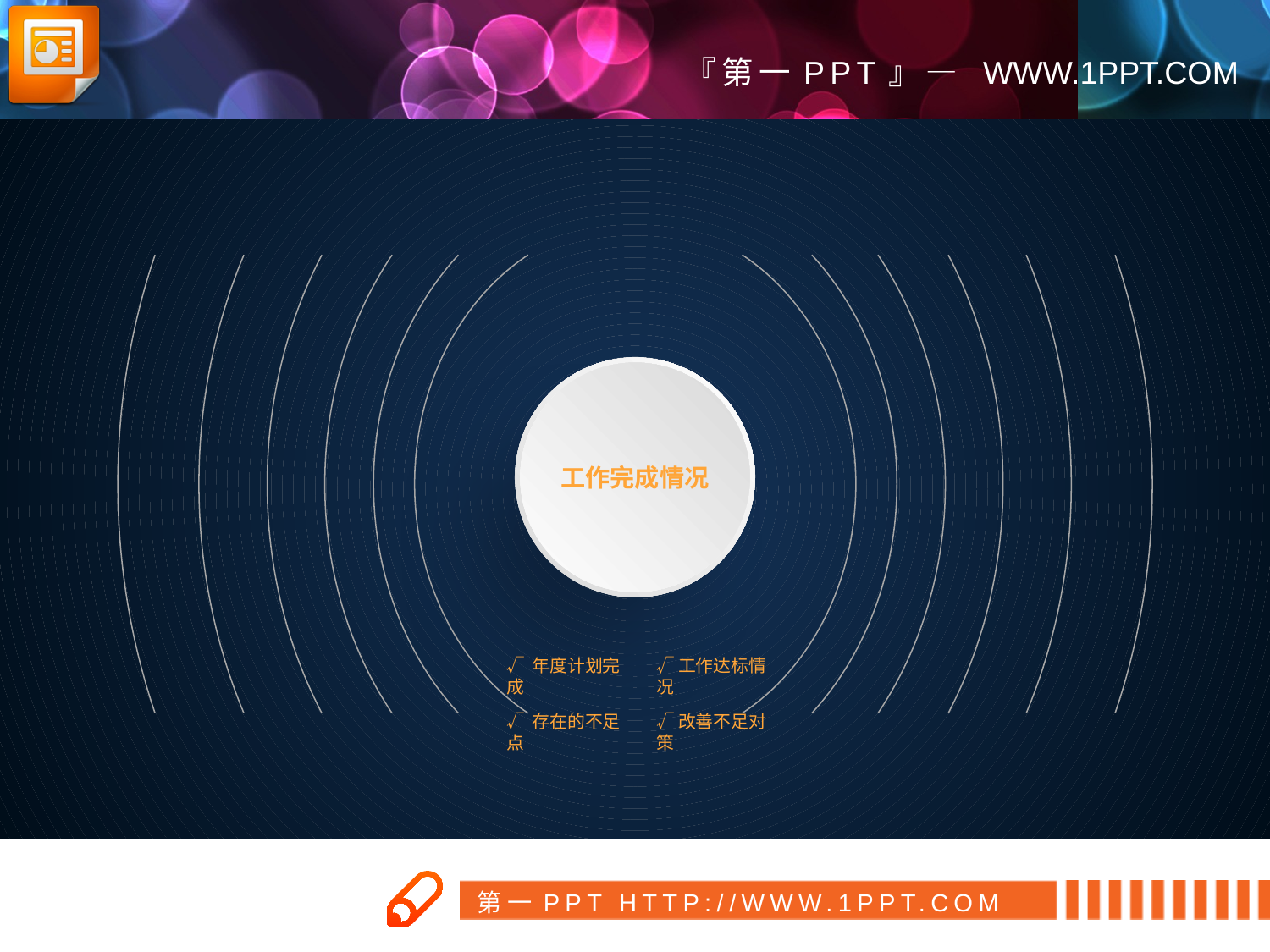

工作完成情况
√ 年度计划完成
√工作达标情况
√ 存在的不足点
√改善不足对策